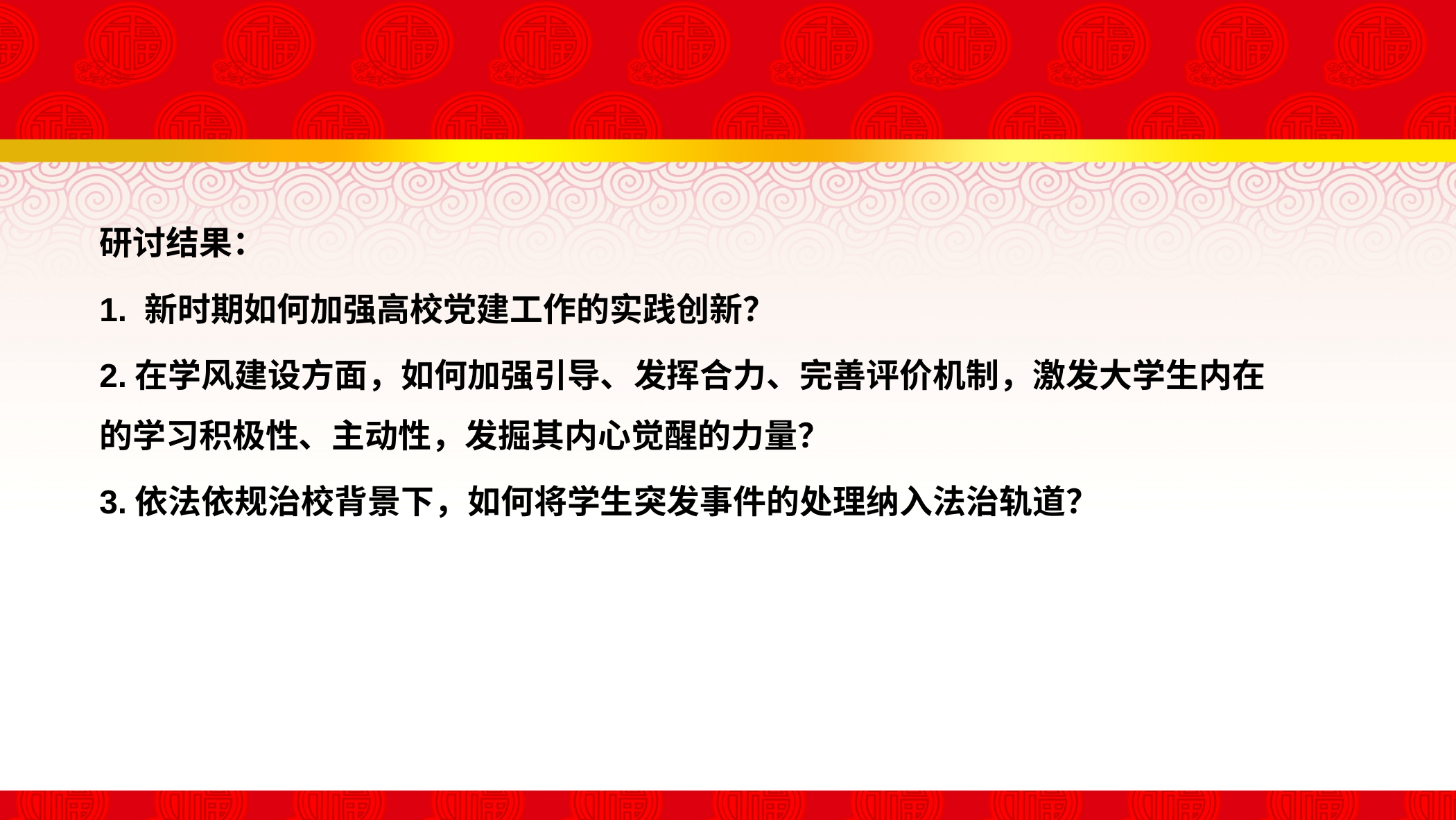

研讨结果：
1. 新时期如何加强高校党建工作的实践创新？
2.在学风建设方面，如何加强引导、发挥合力、完善评价机制，激发大学生内在的学习积极性、主动性，发掘其内心觉醒的力量？
3.依法依规治校背景下，如何将学生突发事件的处理纳入法治轨道？